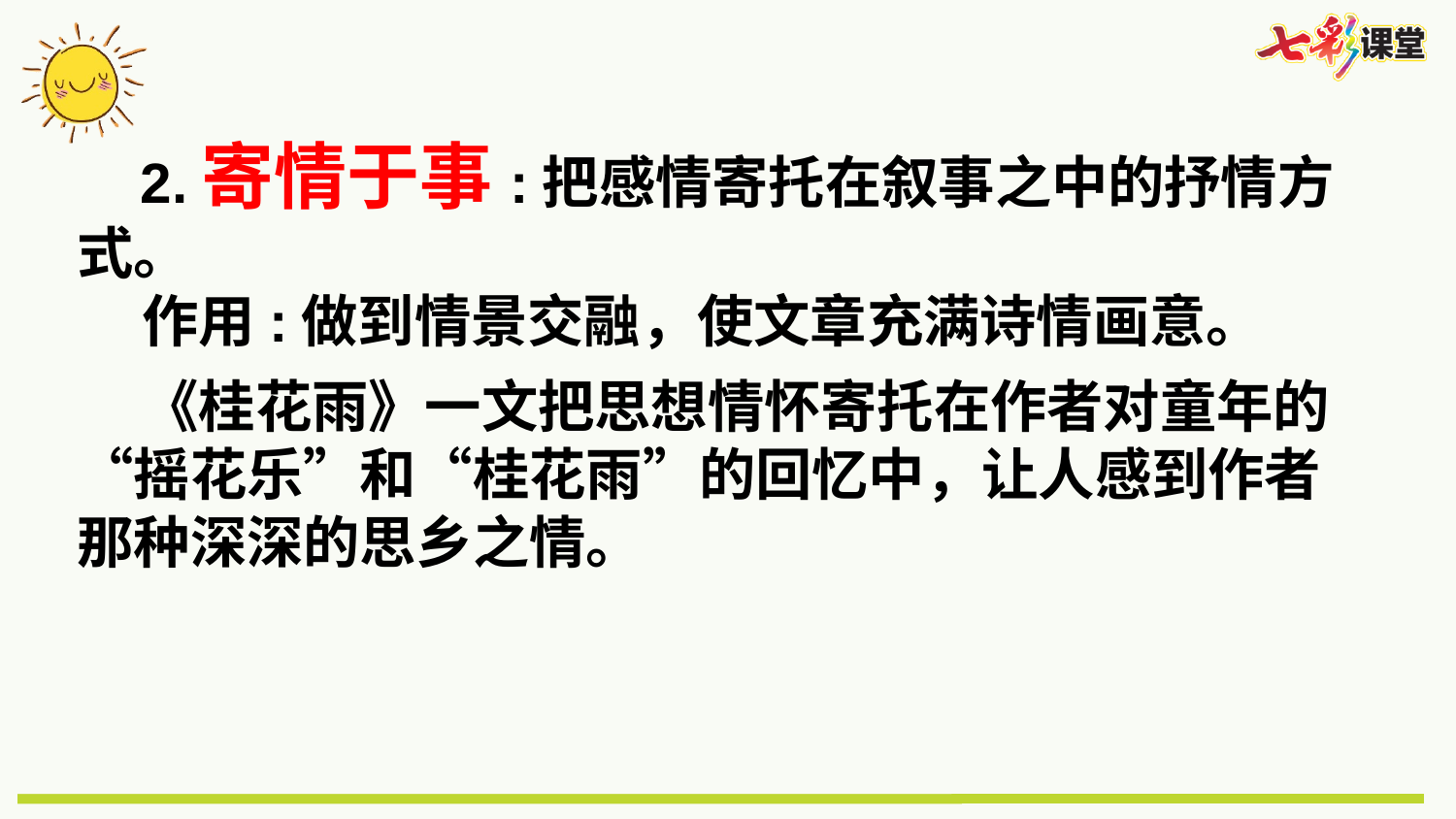

2.寄情于事:把感情寄托在叙事之中的抒情方式。
    作用:做到情景交融，使文章充满诗情画意。
    《桂花雨》一文把思想情怀寄托在作者对童年的“摇花乐”和“桂花雨”的回忆中，让人感到作者那种深深的思乡之情。